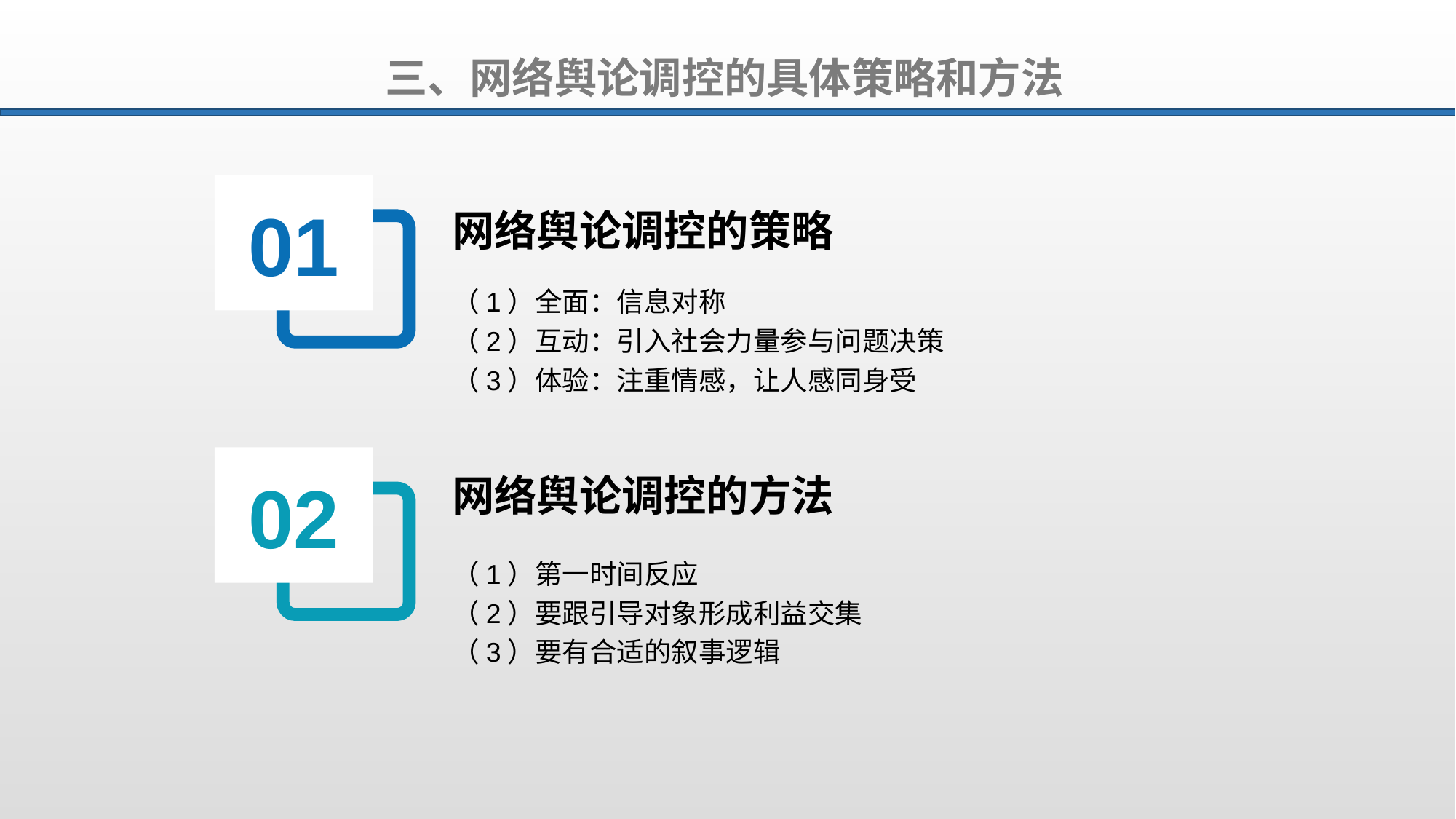

三、网络舆论调控的具体策略和方法

01
网络舆论调控的策略

（1）全面：信息对称
（2）互动：引入社会力量参与问题决策
（3）体验：注重情感，让人感同身受

02
网络舆论调控的方法

（1）第一时间反应
（2）要跟引导对象形成利益交集
（3）要有合适的叙事逻辑